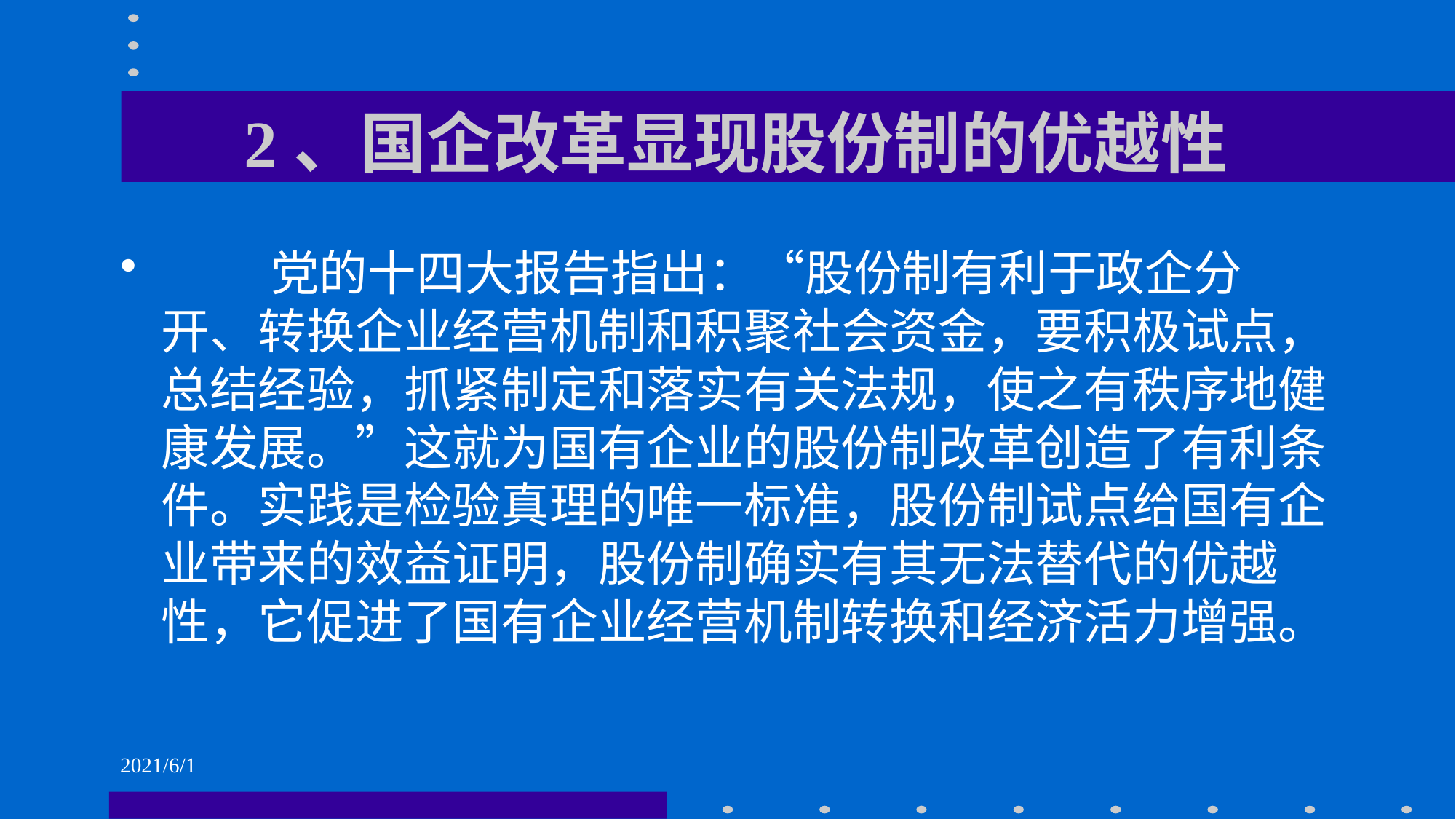

# 2、国企改革显现股份制的优越性
         党的十四大报告指出：“股份制有利于政企分开、转换企业经营机制和积聚社会资金，要积极试点，总结经验，抓紧制定和落实有关法规，使之有秩序地健康发展。”这就为国有企业的股份制改革创造了有利条件。实践是检验真理的唯一标准，股份制试点给国有企业带来的效益证明，股份制确实有其无法替代的优越性，它促进了国有企业经营机制转换和经济活力增强。

2021/6/1